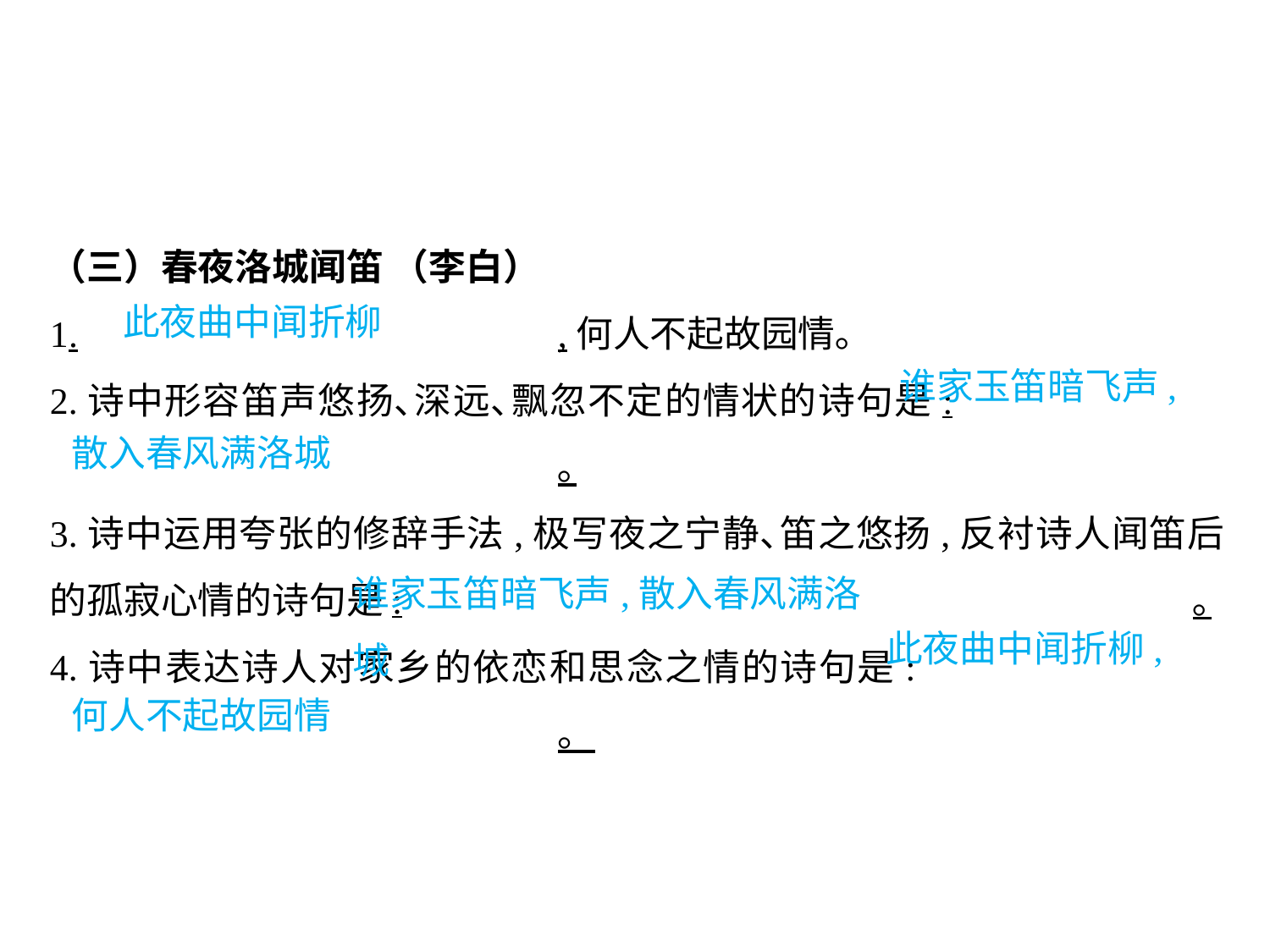

（三）春夜洛城闻笛 （李白）
1.				,何人不起故园情｡
2.诗中形容笛声悠扬､深远､飘忽不定的情状的诗句是:							｡
3.诗中运用夸张的修辞手法,极写夜之宁静､笛之悠扬,反衬诗人闻笛后的孤寂心情的诗句是:							｡
4.诗中表达诗人对家乡的依恋和思念之情的诗句是:							。
此夜曲中闻折柳
谁家玉笛暗飞声,
散入春风满洛城
谁家玉笛暗飞声,散入春风满洛城
此夜曲中闻折柳,
何人不起故园情